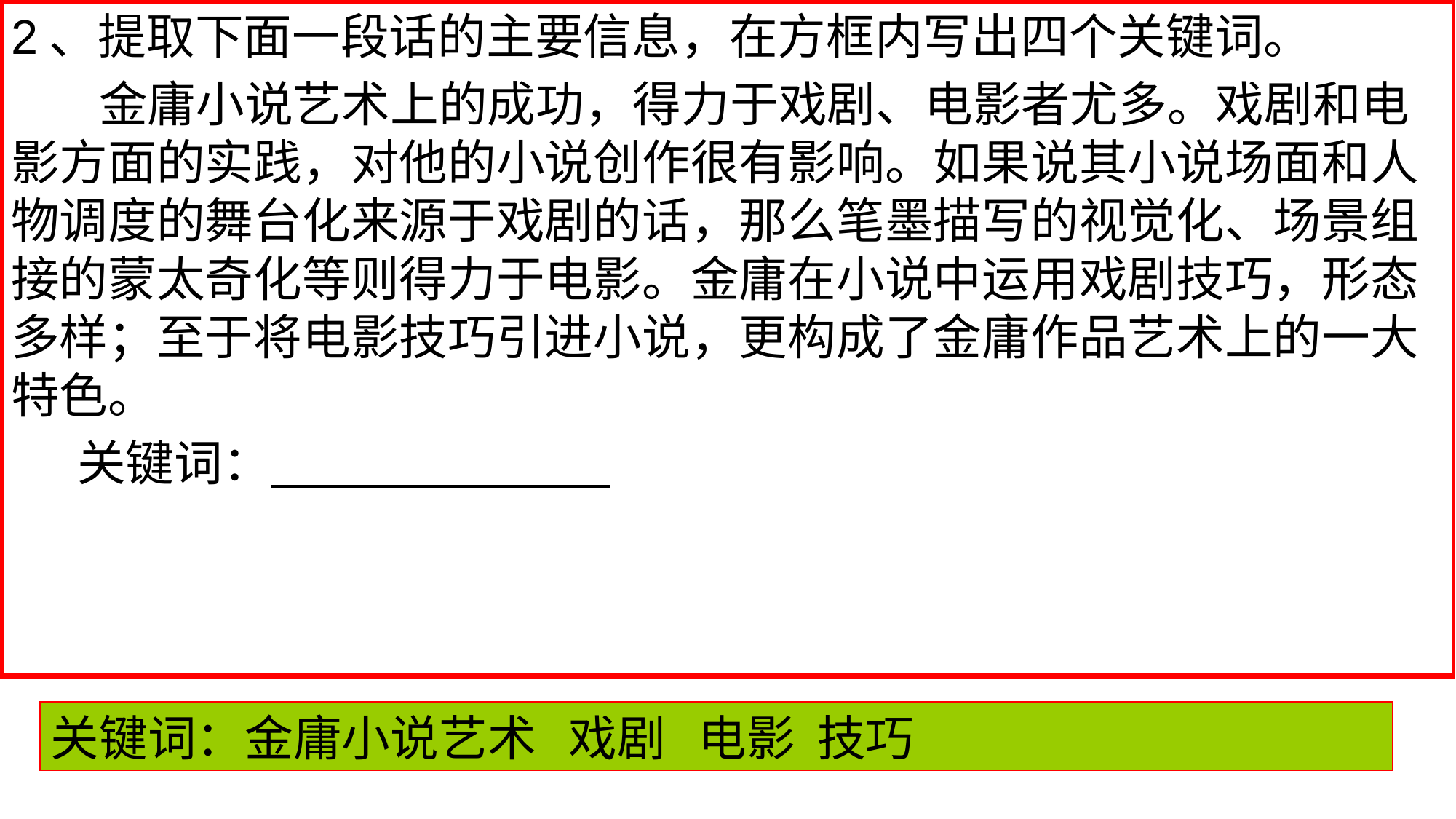

2、提取下面一段话的主要信息，在方框内写出四个关键词。
       金庸小说艺术上的成功，得力于戏剧、电影者尤多。戏剧和电影方面的实践，对他的小说创作很有影响。如果说其小说场面和人物调度的舞台化来源于戏剧的话，那么笔墨描写的视觉化、场景组接的蒙太奇化等则得力于电影。金庸在小说中运用戏剧技巧，形态多样；至于将电影技巧引进小说，更构成了金庸作品艺术上的一大特色。
     关键词：

关键词：金庸小说艺术   戏剧   电影  技巧